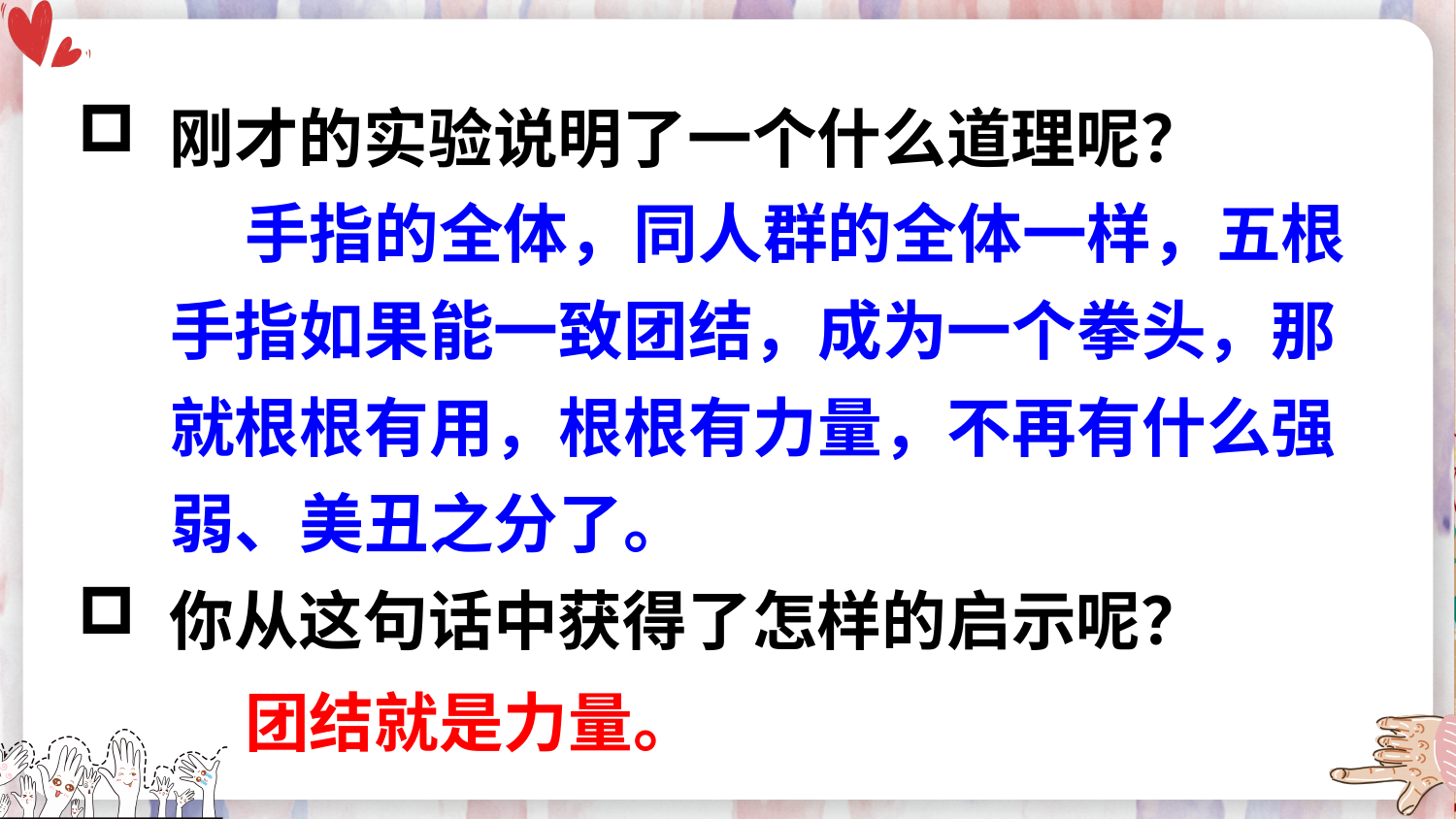

刚才的实验说明了一个什么道理呢？
    手指的全体，同人群的全体一样，五根手指如果能一致团结，成为一个拳头，那就根根有用，根根有力量，不再有什么强弱、美丑之分了。
你从这句话中获得了怎样的启示呢？
    团结就是力量。